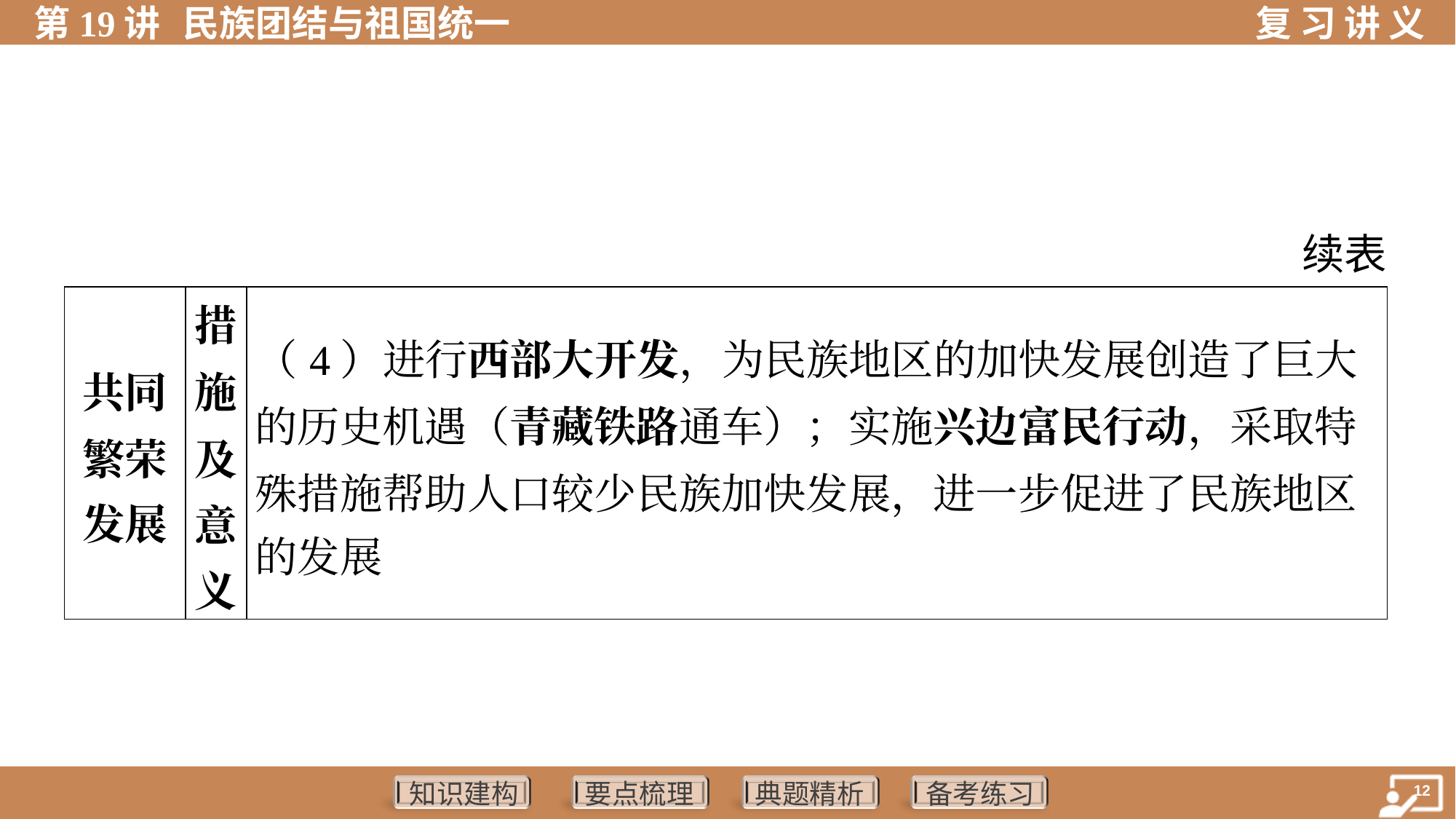

续表
| 共同 繁荣 发展 | 措 施 及 意 义 | （4）进行西部大开发，为民族地区的加快发展创造了巨大 的历史机遇（青藏铁路通车）；实施兴边富民行动，采取特 殊措施帮助人口较少民族加快发展，进一步促进了民族地区 的发展 |
| --- | --- | --- |